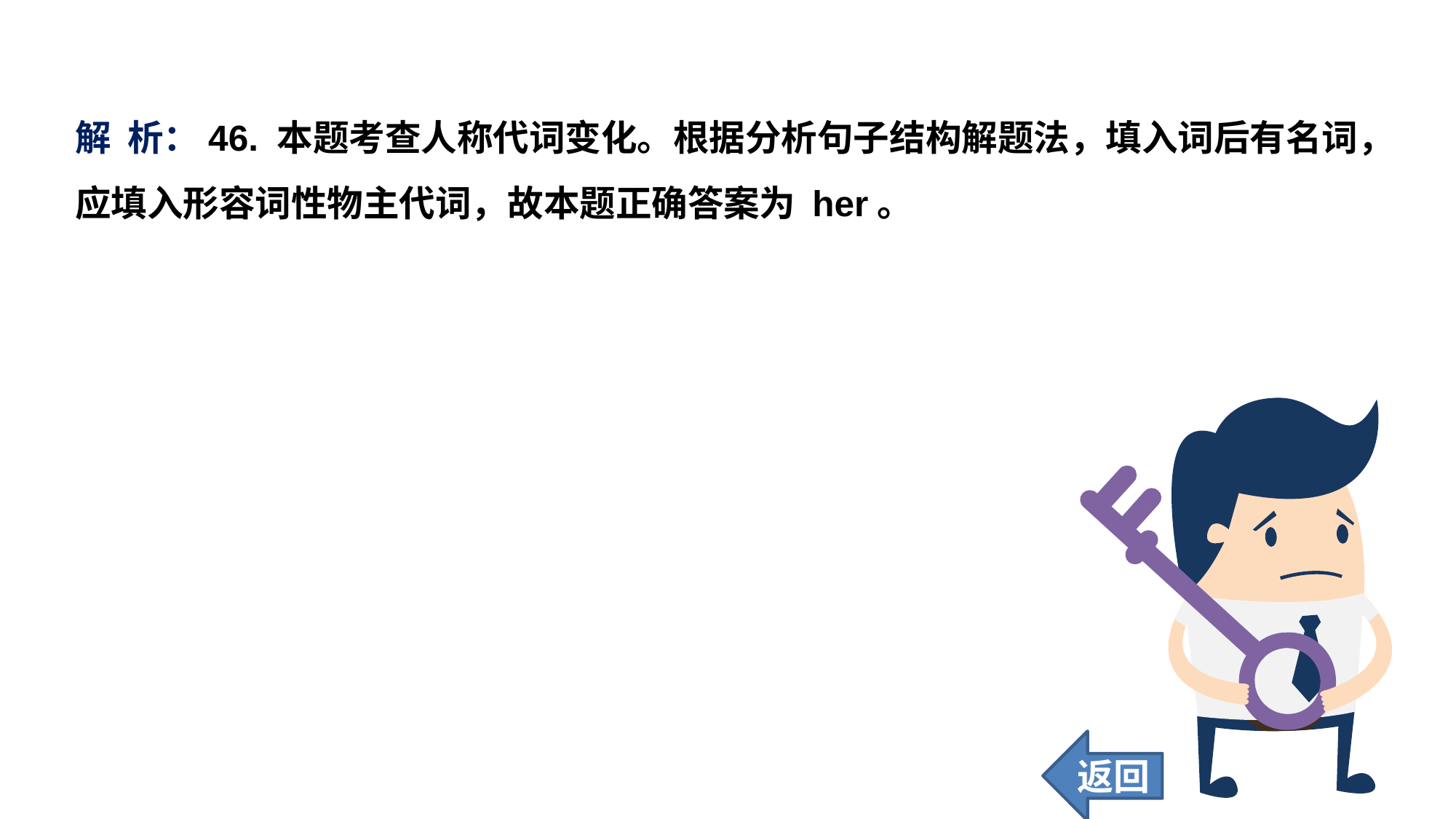

解  析：46. 本题考查人称代词变化。根据分析句子结构解题法，填入词后有名词，应填入形容词性物主代词，故本题正确答案为 her。

返回
220